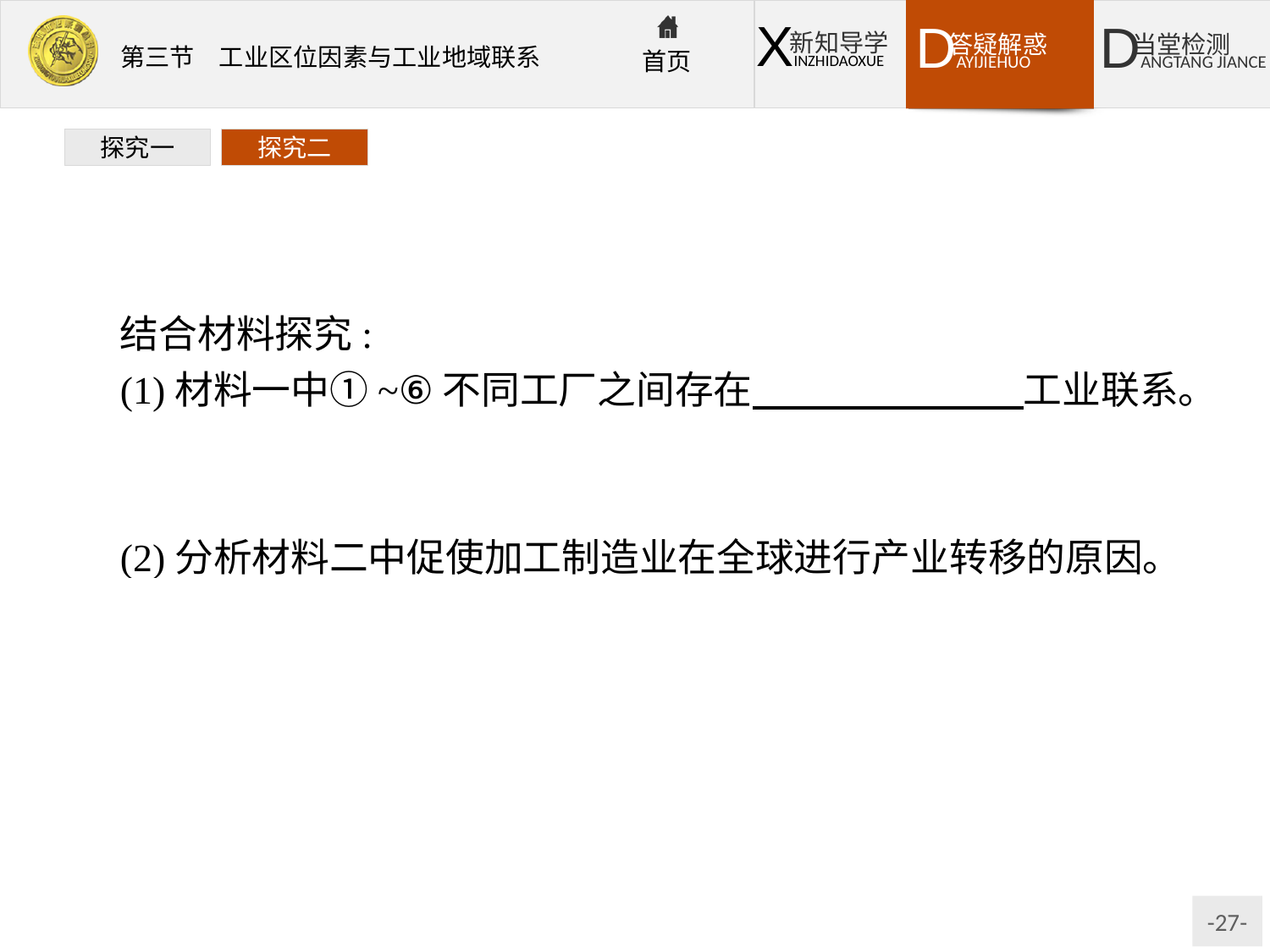

探究一
探究二
结合材料探究:
(1)材料一中①~⑥不同工厂之间存在　　　　　　　工业联系。
提示“投入—产出”
(2)分析材料二中促使加工制造业在全球进行产业转移的原因。
提示发达国家工资水平的提高,传统工业区日益沉重的环境压力以及发展中国家基础设施和投资环境的明显改善。